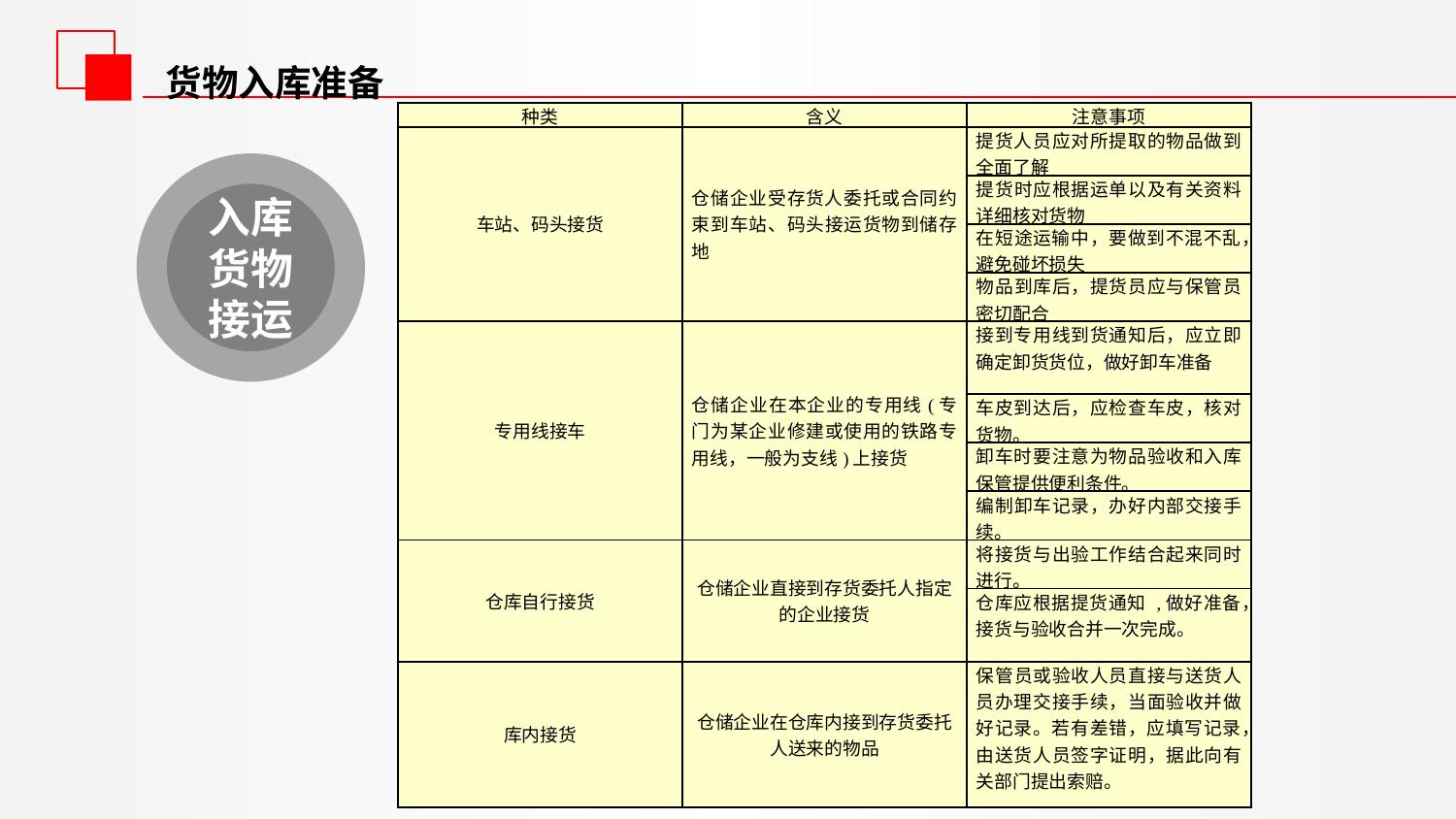

货物入库准备
| 种类 | 含义 | 注意事项 |
| --- | --- | --- |
| 车站、码头接货 | 仓储企业受存货人委托或合同约束到车站、码头接运货物到储存地 | 提货人员应对所提取的物品做到全面了解 |
|  |  | 提货时应根据运单以及有关资料详细核对货物 |
|  |  | 在短途运输中，要做到不混不乱，避免碰坏损失 |
|  |  | 物品到库后，提货员应与保管员密切配合 |
| 专用线接车 | 仓储企业在本企业的专用线(专门为某企业修建或使用的铁路专用线，一般为支线)上接货 | 接到专用线到货通知后，应立即确定卸货货位，做好卸车准备 |
|  |  | 车皮到达后，应检查车皮，核对货物。 |
|  |  | 卸车时要注意为物品验收和入库保管提供便利条件。 |
|  |  | 编制卸车记录，办好内部交接手续。 |
| 仓库自行接货 | 仓储企业直接到存货委托人指定的企业接货 | 将接货与出验工作结合起来同时进行。 |
|  |  | 仓库应根据提货通知 ,做好准备，接货与验收合并一次完成。 |
| 库内接货 | 仓储企业在仓库内接到存货委托人送来的物品 | 保管员或验收人员直接与送货人员办理交接手续，当面验收并做好记录。若有差错，应填写记录，由送货人员签字证明，据此向有关部门提出索赔。 |
入库货物接运